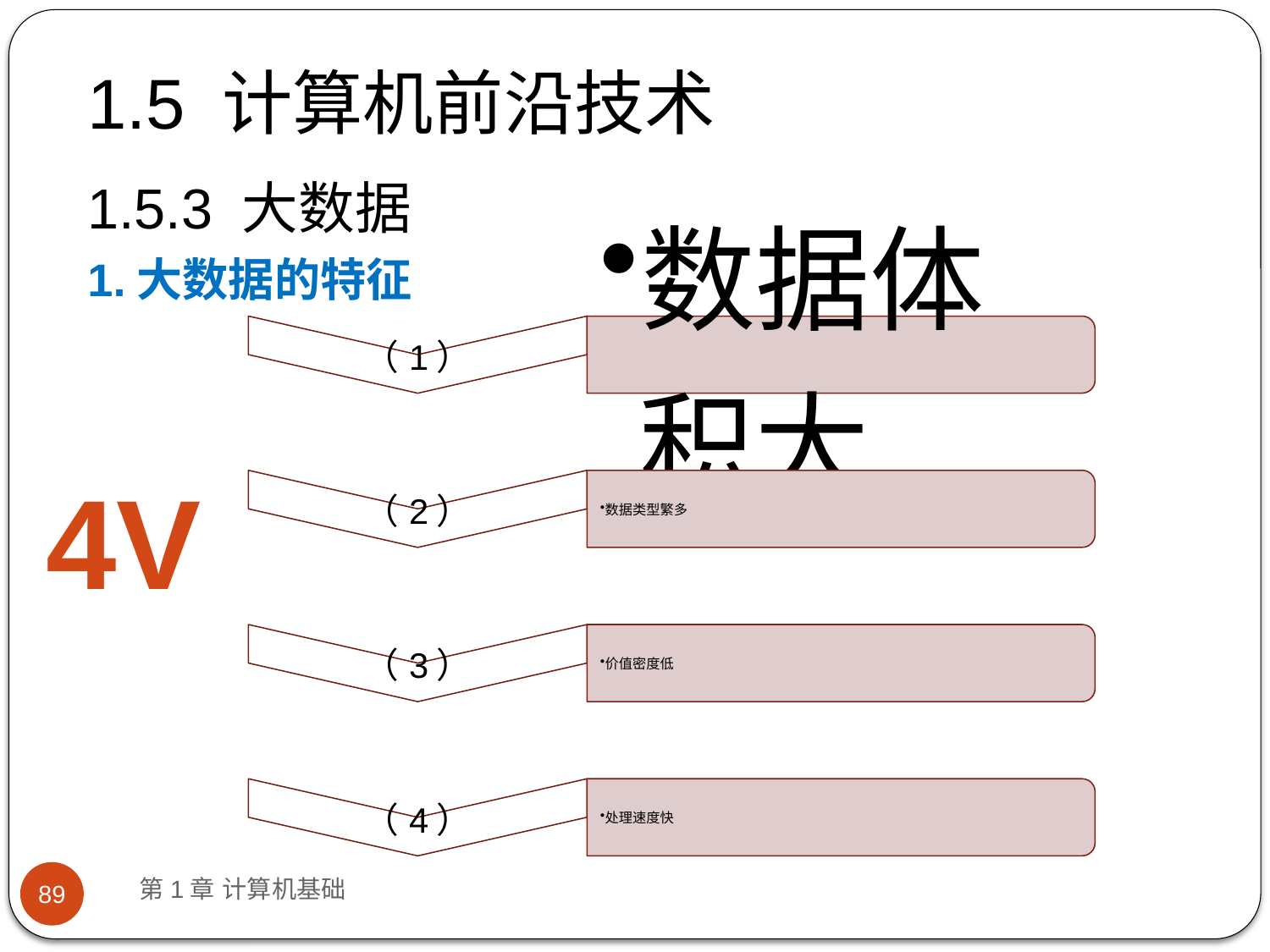

# 1.5 计算机前沿技术
1.5.3 大数据
1.大数据的特征
（1）
（2）
数据类型繁多
（3）
价值密度低
（4）
数据体积大
处理速度快
4V
第1章 计算机基础
89